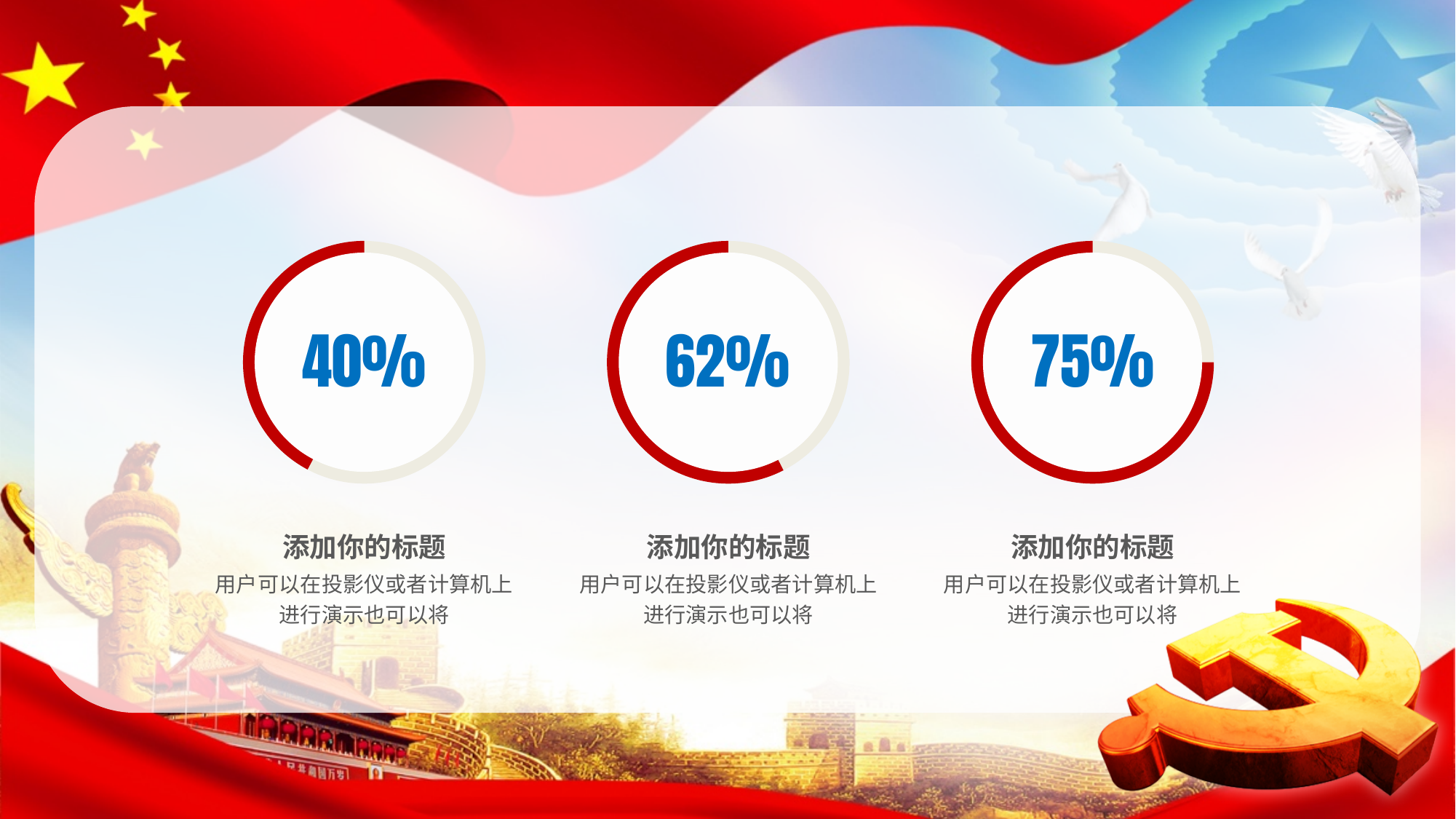

40%
62%
75%
添加你的标题
用户可以在投影仪或者计算机上进行演示也可以将
添加你的标题
用户可以在投影仪或者计算机上进行演示也可以将
添加你的标题
用户可以在投影仪或者计算机上进行演示也可以将